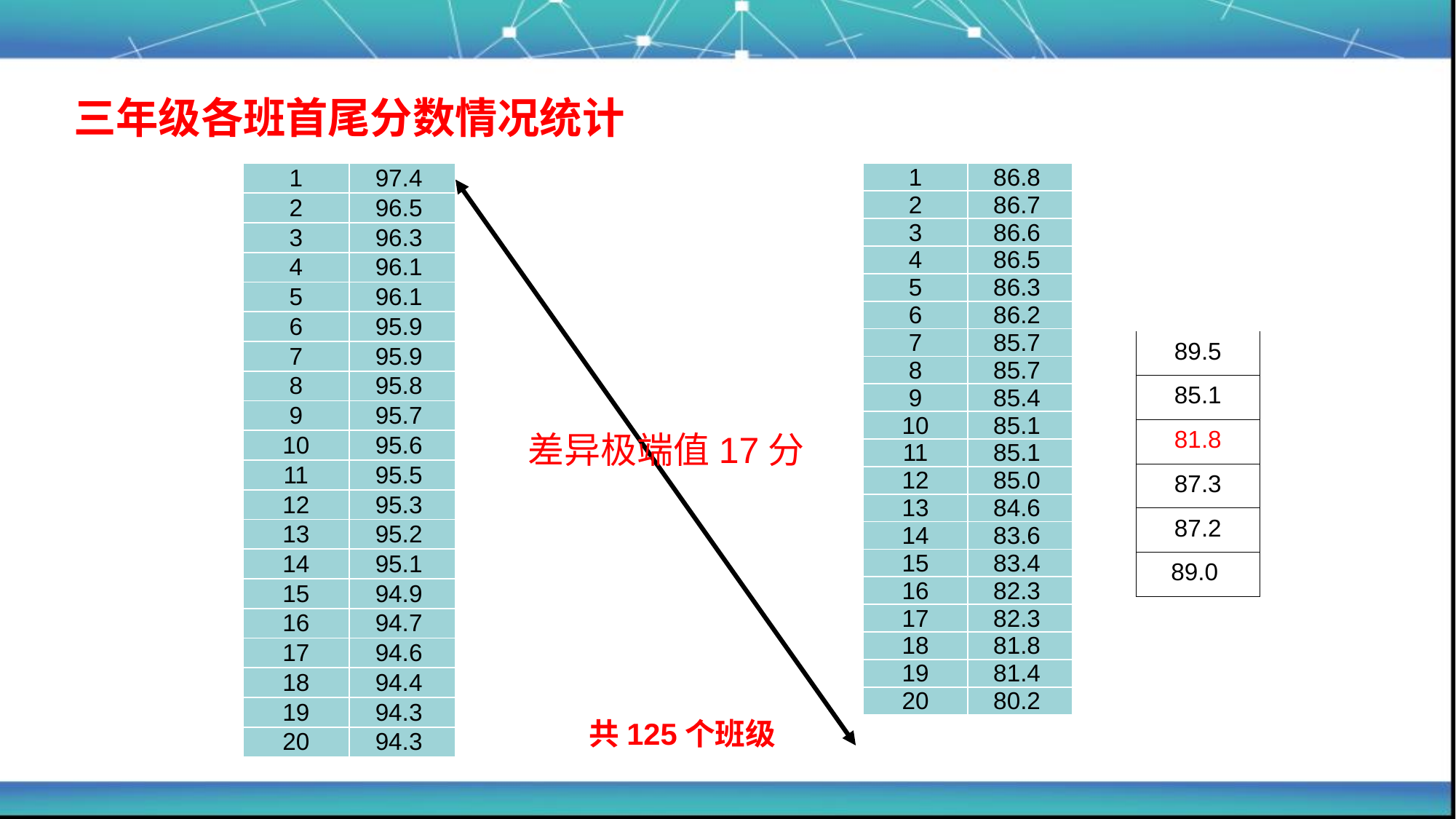

三年级各班首尾分数情况统计
| 1 | 97.4 |
| --- | --- |
| 2 | 96.5 |
| 3 | 96.3 |
| 4 | 96.1 |
| 5 | 96.1 |
| 6 | 95.9 |
| 7 | 95.9 |
| 8 | 95.8 |
| 9 | 95.7 |
| 10 | 95.6 |
| 11 | 95.5 |
| 12 | 95.3 |
| 13 | 95.2 |
| 14 | 95.1 |
| 15 | 94.9 |
| 16 | 94.7 |
| 17 | 94.6 |
| 18 | 94.4 |
| 19 | 94.3 |
| 20 | 94.3 |
| 1 | 86.8 |
| --- | --- |
| 2 | 86.7 |
| 3 | 86.6 |
| 4 | 86.5 |
| 5 | 86.3 |
| 6 | 86.2 |
| 7 | 85.7 |
| 8 | 85.7 |
| 9 | 85.4 |
| 10 | 85.1 |
| 11 | 85.1 |
| 12 | 85.0 |
| 13 | 84.6 |
| 14 | 83.6 |
| 15 | 83.4 |
| 16 | 82.3 |
| 17 | 82.3 |
| 18 | 81.8 |
| 19 | 81.4 |
| 20 | 80.2 |
| 89.5 |
| --- |
| 85.1 |
| 81.8 |
| 87.3 |
| 87.2 |
| 89.0 |
差异极端值17分
共125个班级